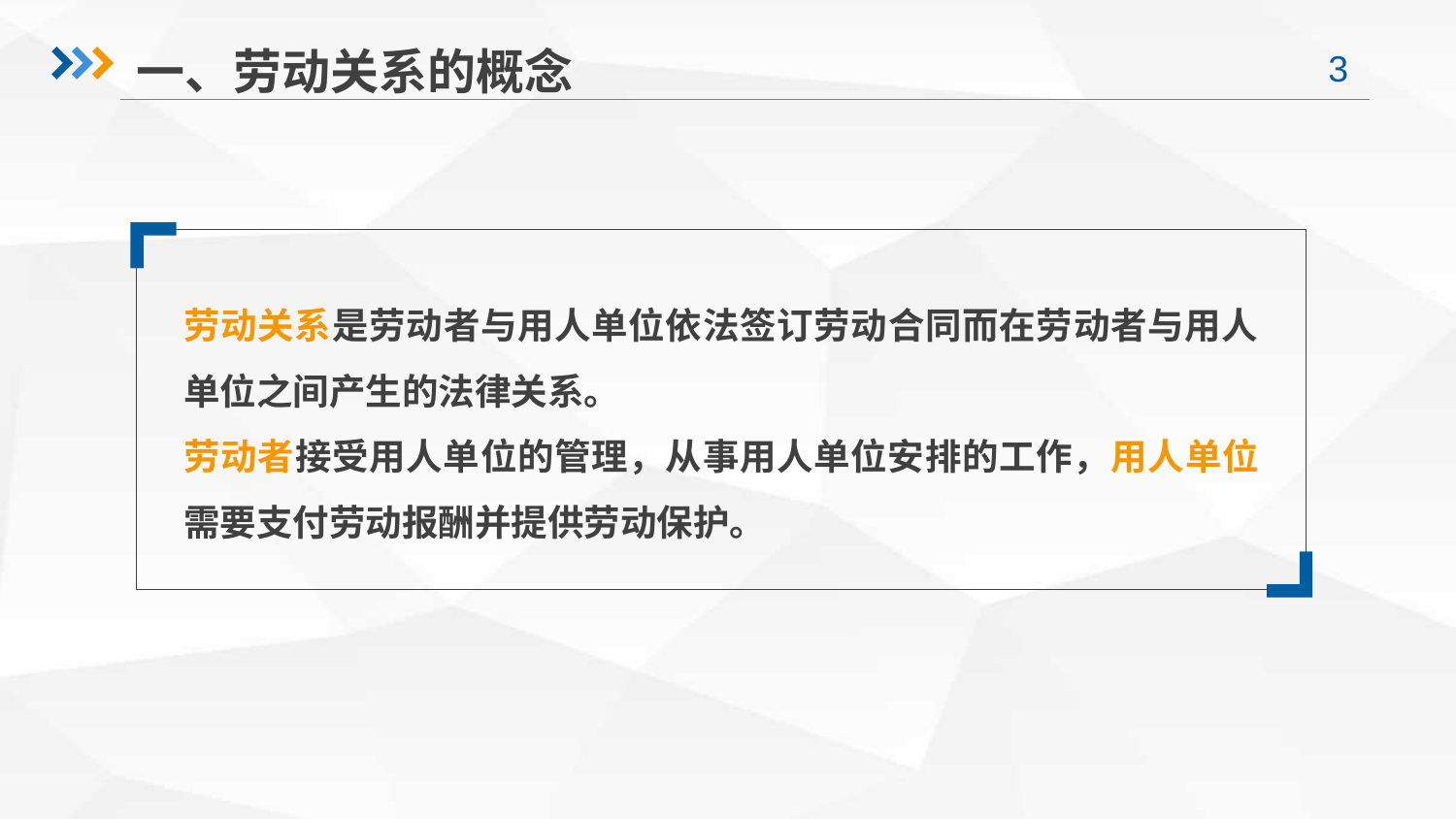

一、劳动关系的概念

劳动关系是劳动者与用人单位依法签订劳动合同而在劳动者与用人单位之间产生的法律关系。
劳动者接受用人单位的管理，从事用人单位安排的工作，用人单位需要支付劳动报酬并提供劳动保护。